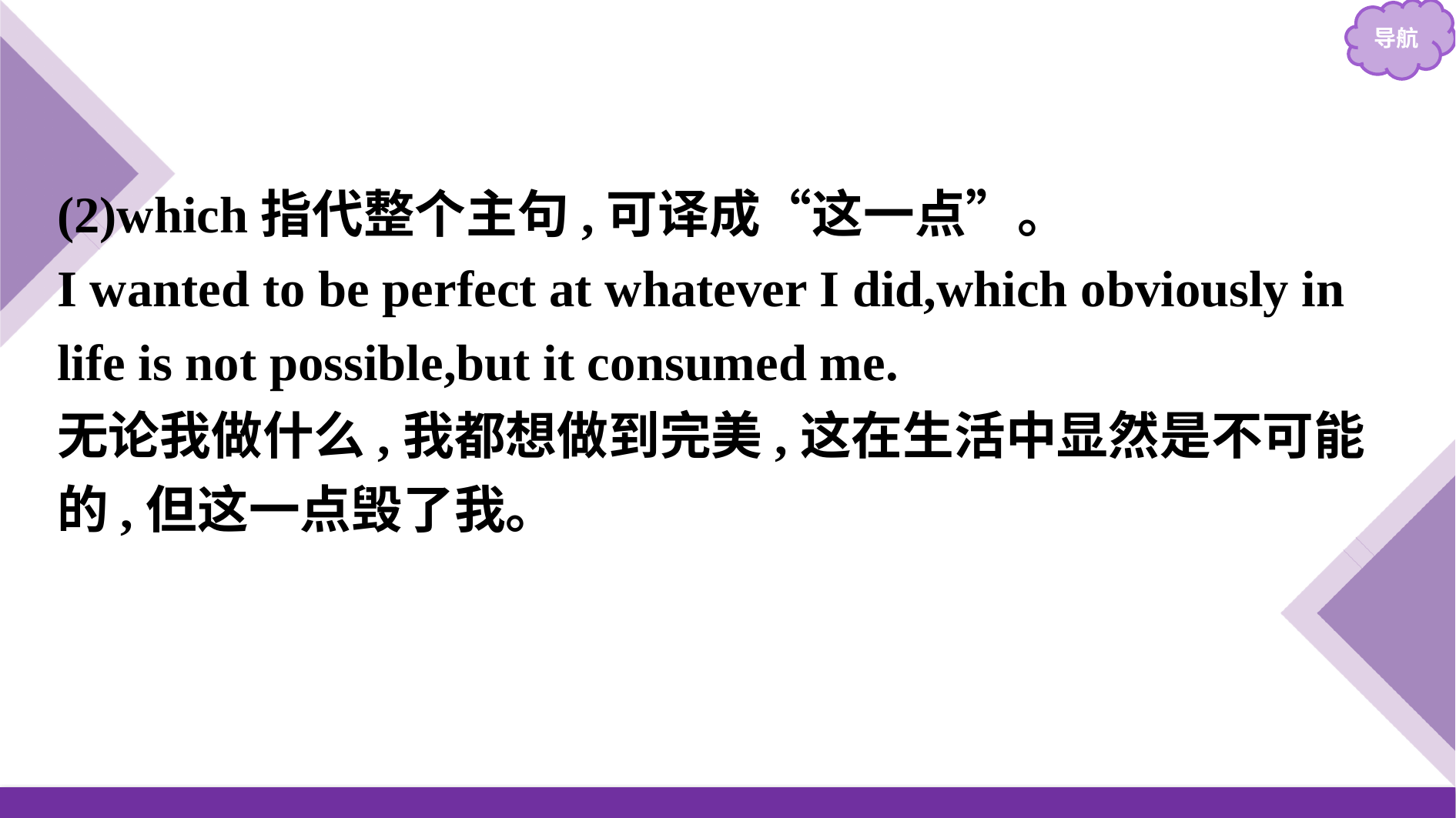

(2)which指代整个主句,可译成“这一点”。
I wanted to be perfect at whatever I did,which obviously in life is not possible,but it consumed me.
无论我做什么,我都想做到完美,这在生活中显然是不可能的,但这一点毁了我。